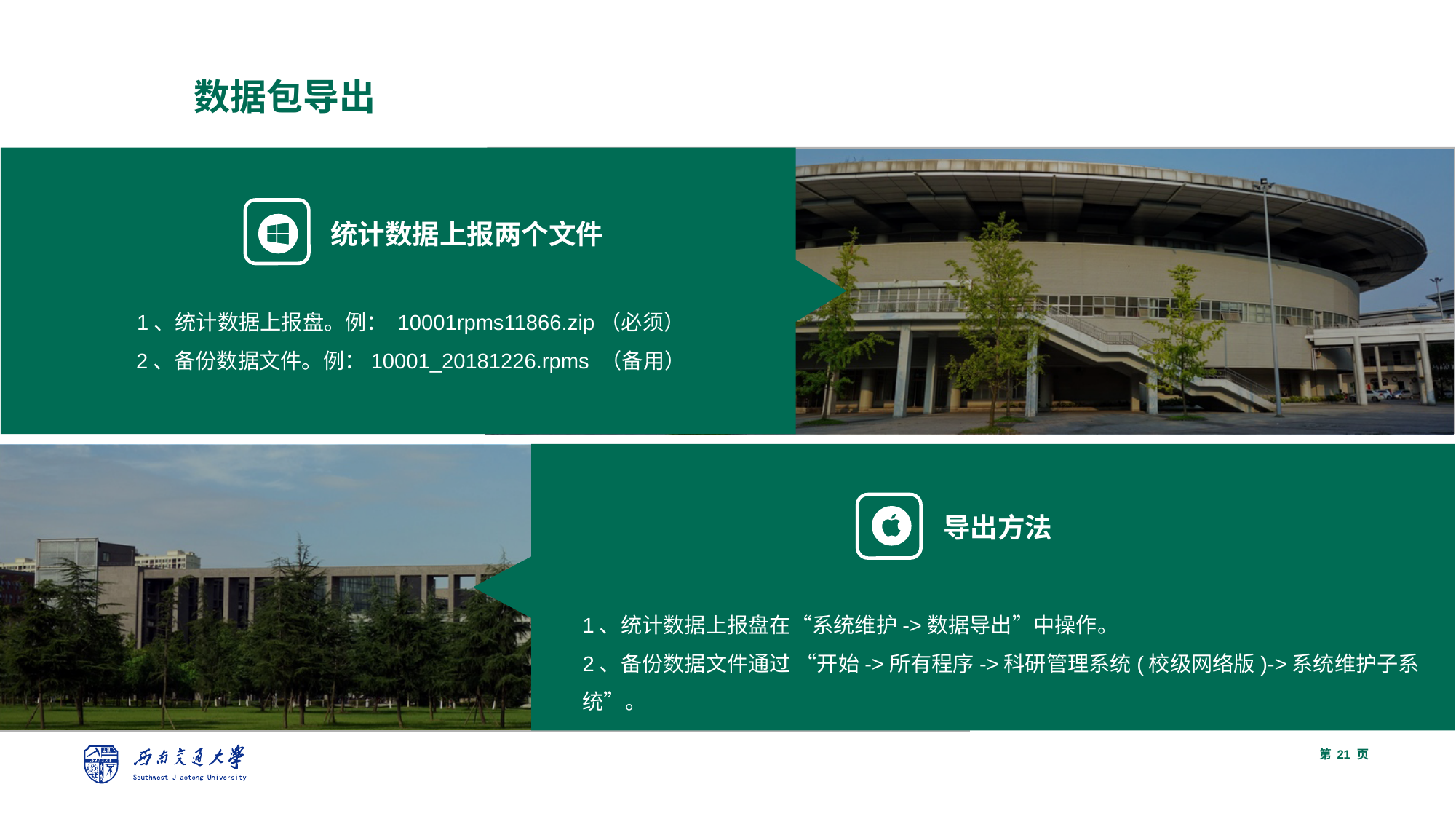

数据包导出

统计数据上报两个文件
1、统计数据上报盘。例： 10001rpms11866.zip（必须）
2、备份数据文件。例：10001_20181226.rpms （备用）

导出方法
1、统计数据上报盘在“系统维护->数据导出”中操作。
2、备份数据文件通过 “开始->所有程序->科研管理系统(校级网络版)->系统维护子系统”。

第 21 页